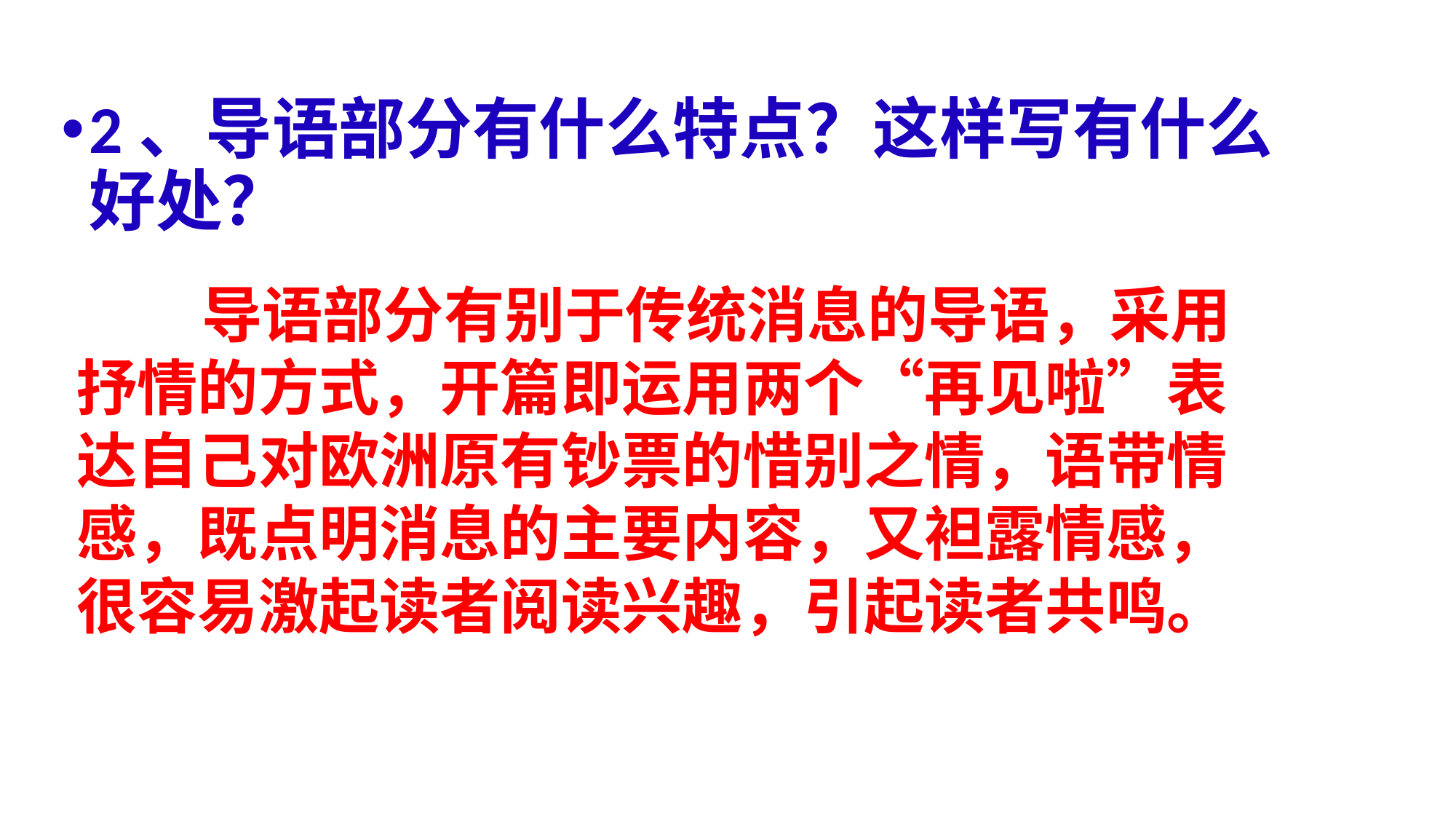

2、导语部分有什么特点？这样写有什么好处？

        导语部分有别于传统消息的导语，采用抒情的方式，开篇即运用两个“再见啦”表达自己对欧洲原有钞票的惜别之情，语带情感，既点明消息的主要内容，又袒露情感，很容易激起读者阅读兴趣，引起读者共鸣。